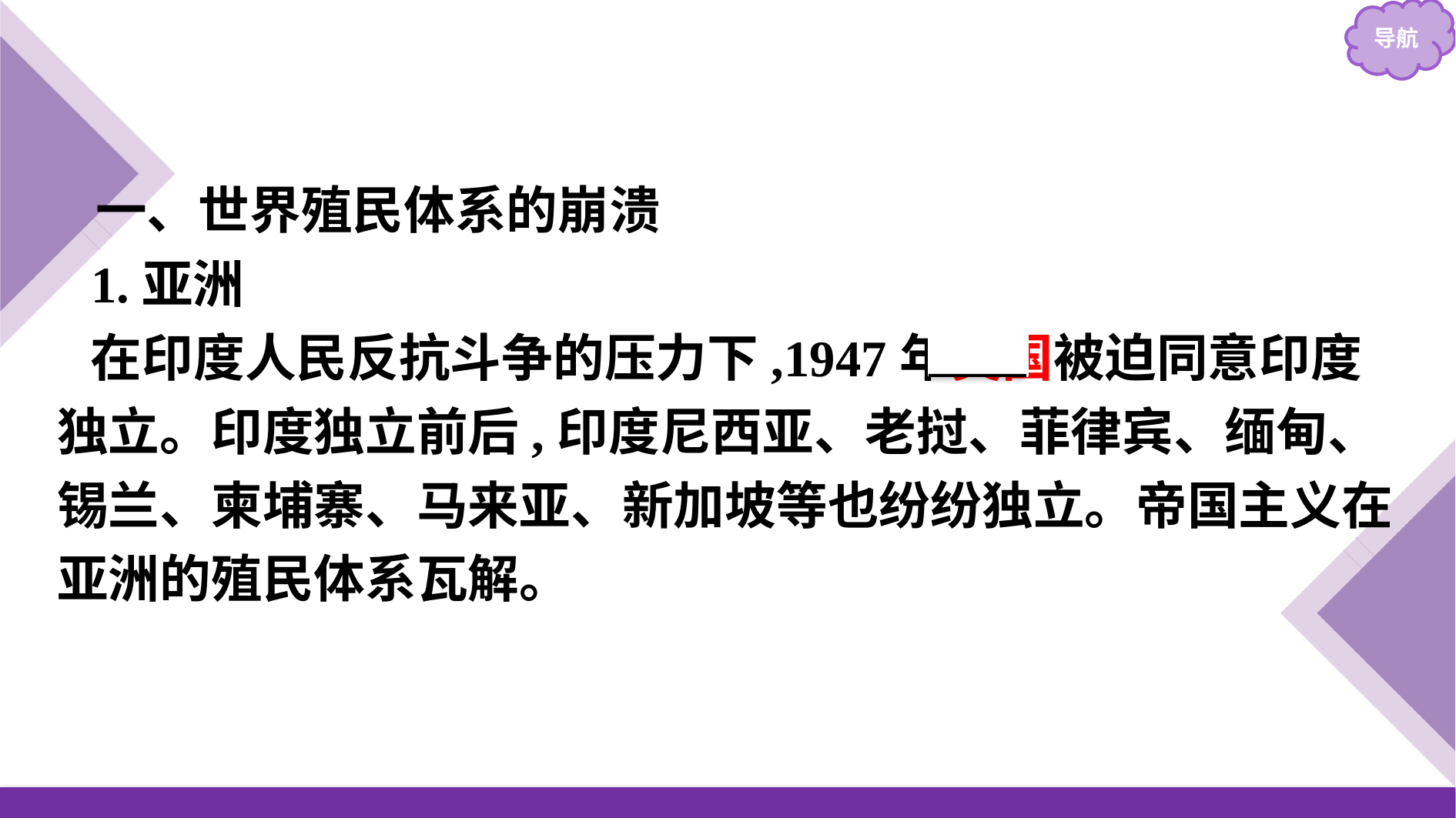

一、世界殖民体系的崩溃
1.亚洲
在印度人民反抗斗争的压力下,1947年英国被迫同意印度独立。印度独立前后,印度尼西亚、老挝、菲律宾、缅甸、锡兰、柬埔寨、马来亚、新加坡等也纷纷独立。帝国主义在亚洲的殖民体系瓦解。